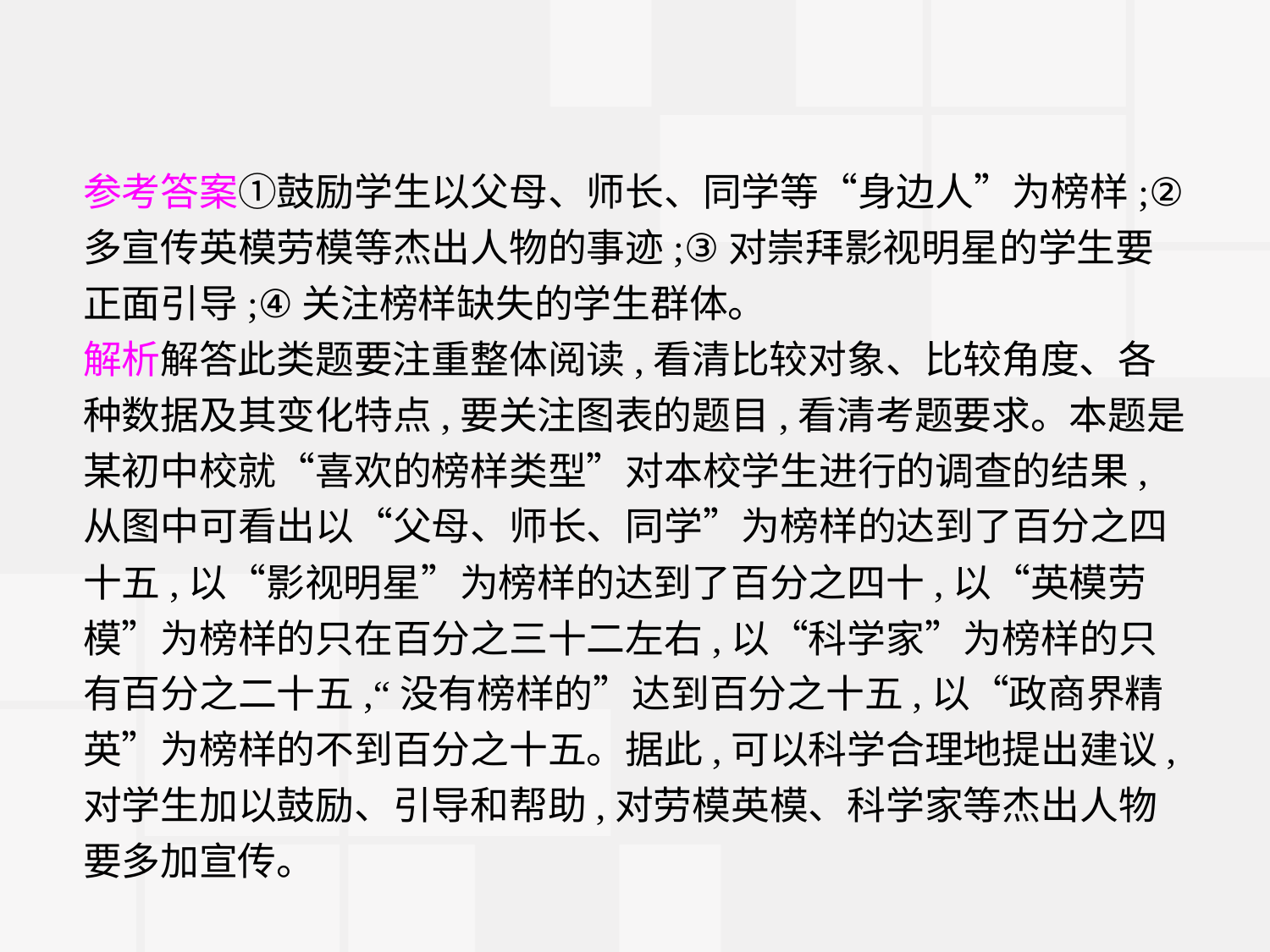

参考答案①鼓励学生以父母、师长、同学等“身边人”为榜样;②多宣传英模劳模等杰出人物的事迹;③对崇拜影视明星的学生要正面引导;④关注榜样缺失的学生群体。
解析解答此类题要注重整体阅读,看清比较对象、比较角度、各种数据及其变化特点,要关注图表的题目,看清考题要求。本题是某初中校就“喜欢的榜样类型”对本校学生进行的调查的结果,从图中可看出以“父母、师长、同学”为榜样的达到了百分之四十五,以“影视明星”为榜样的达到了百分之四十,以“英模劳模”为榜样的只在百分之三十二左右,以“科学家”为榜样的只有百分之二十五,“没有榜样的”达到百分之十五,以“政商界精英”为榜样的不到百分之十五。据此,可以科学合理地提出建议,对学生加以鼓励、引导和帮助,对劳模英模、科学家等杰出人物要多加宣传。